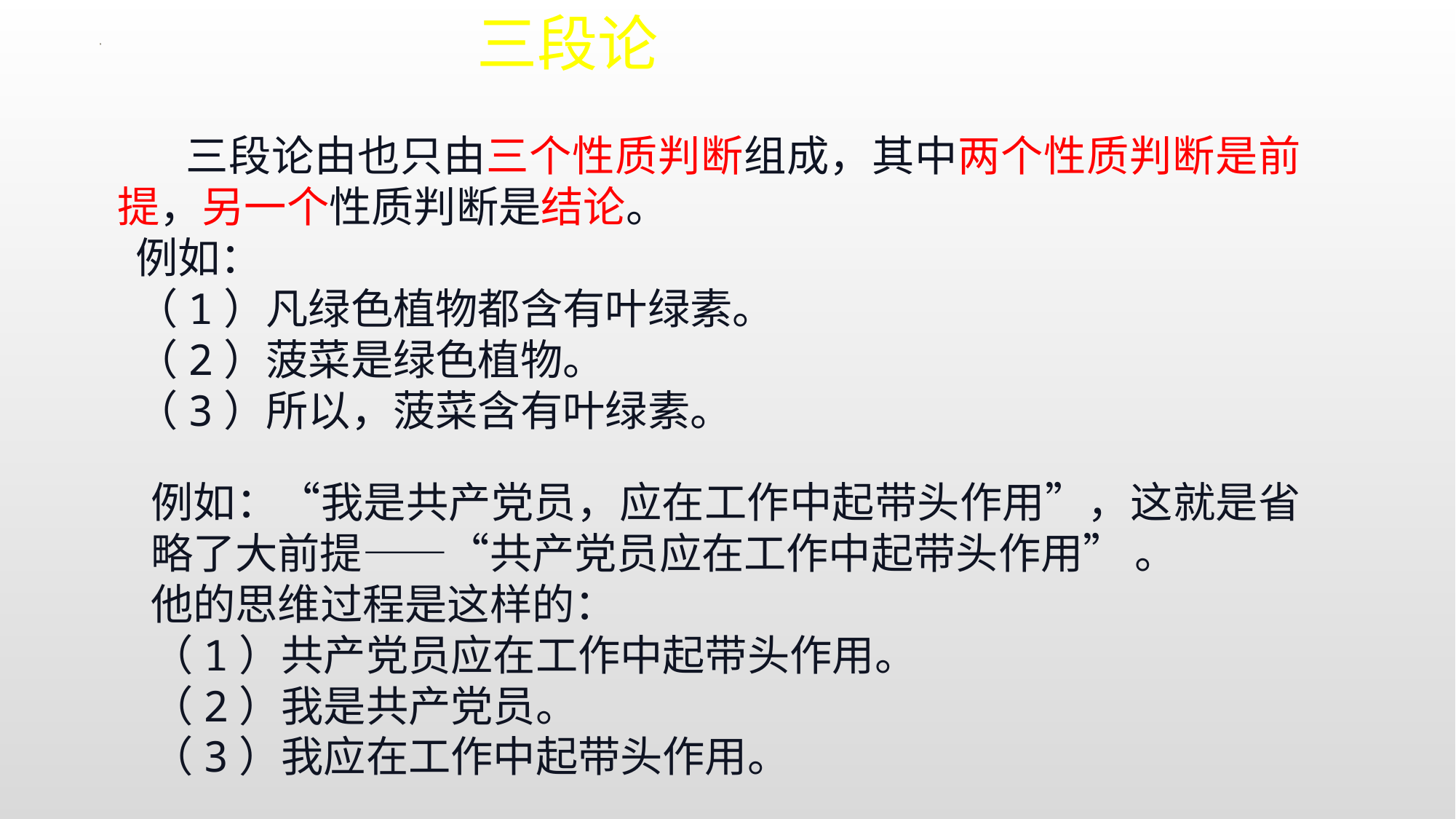

三段论

    三段论由也只由三个性质判断组成，其中两个性质判断是前提，另一个性质判断是结论。
例如：
（1）凡绿色植物都含有叶绿素。
（2）菠菜是绿色植物。
（3）所以，菠菜含有叶绿素。

例如：“我是共产党员，应在工作中起带头作用”，这就是省略了大前提——“共产党员应在工作中起带头作用” 。
他的思维过程是这样的：
（1）共产党员应在工作中起带头作用。
（2）我是共产党员。
（3）我应在工作中起带头作用。